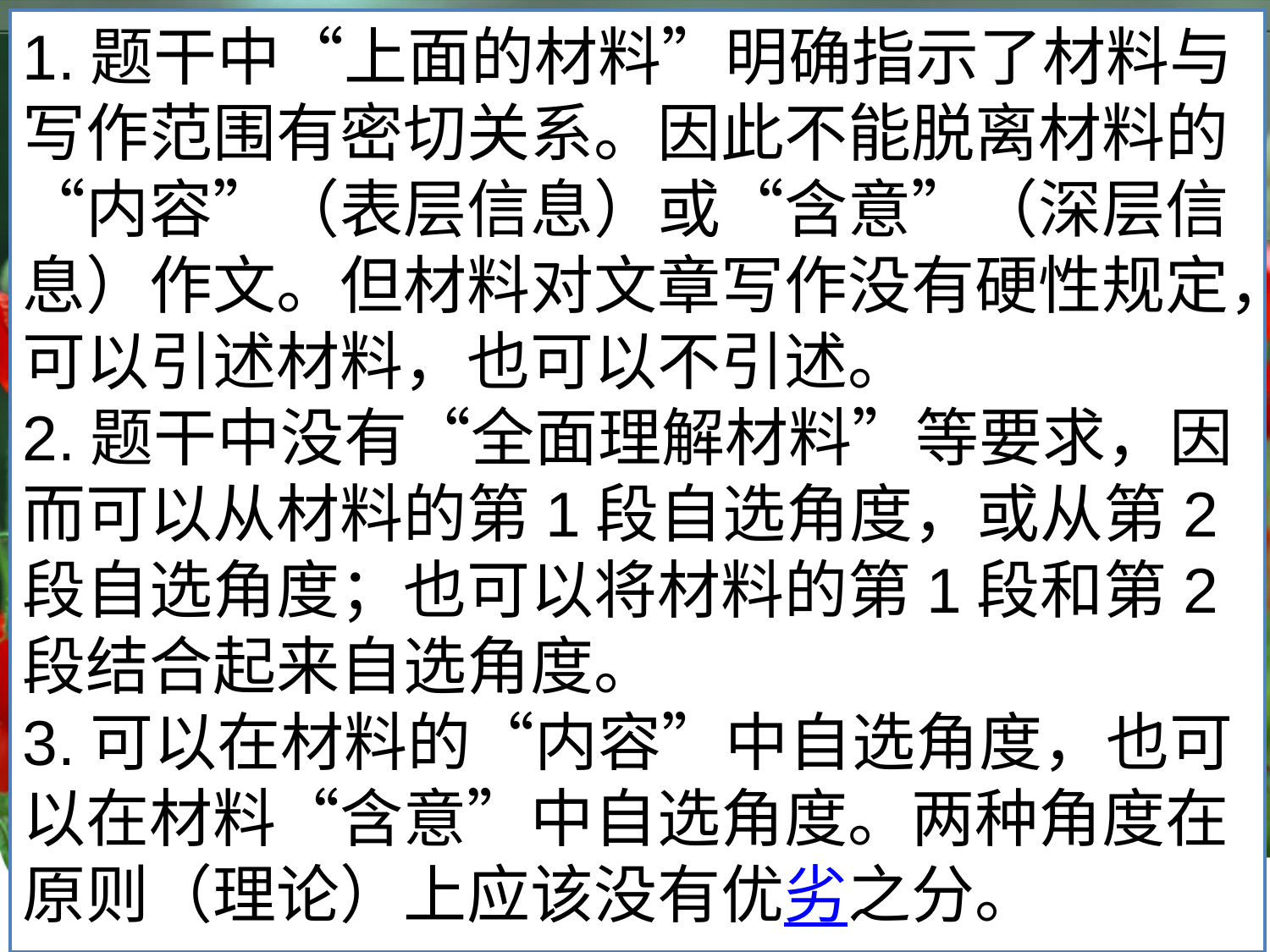

1.题干中“上面的材料”明确指示了材料与写作范围有密切关系。因此不能脱离材料的“内容”（表层信息）或“含意”（深层信息）作文。但材料对文章写作没有硬性规定，可以引述材料，也可以不引述。
2.题干中没有“全面理解材料”等要求，因而可以从材料的第1段自选角度，或从第2段自选角度；也可以将材料的第1段和第2段结合起来自选角度。
3.可以在材料的“内容”中自选角度，也可以在材料“含意”中自选角度。两种角度在原则（理论）上应该没有优劣之分。